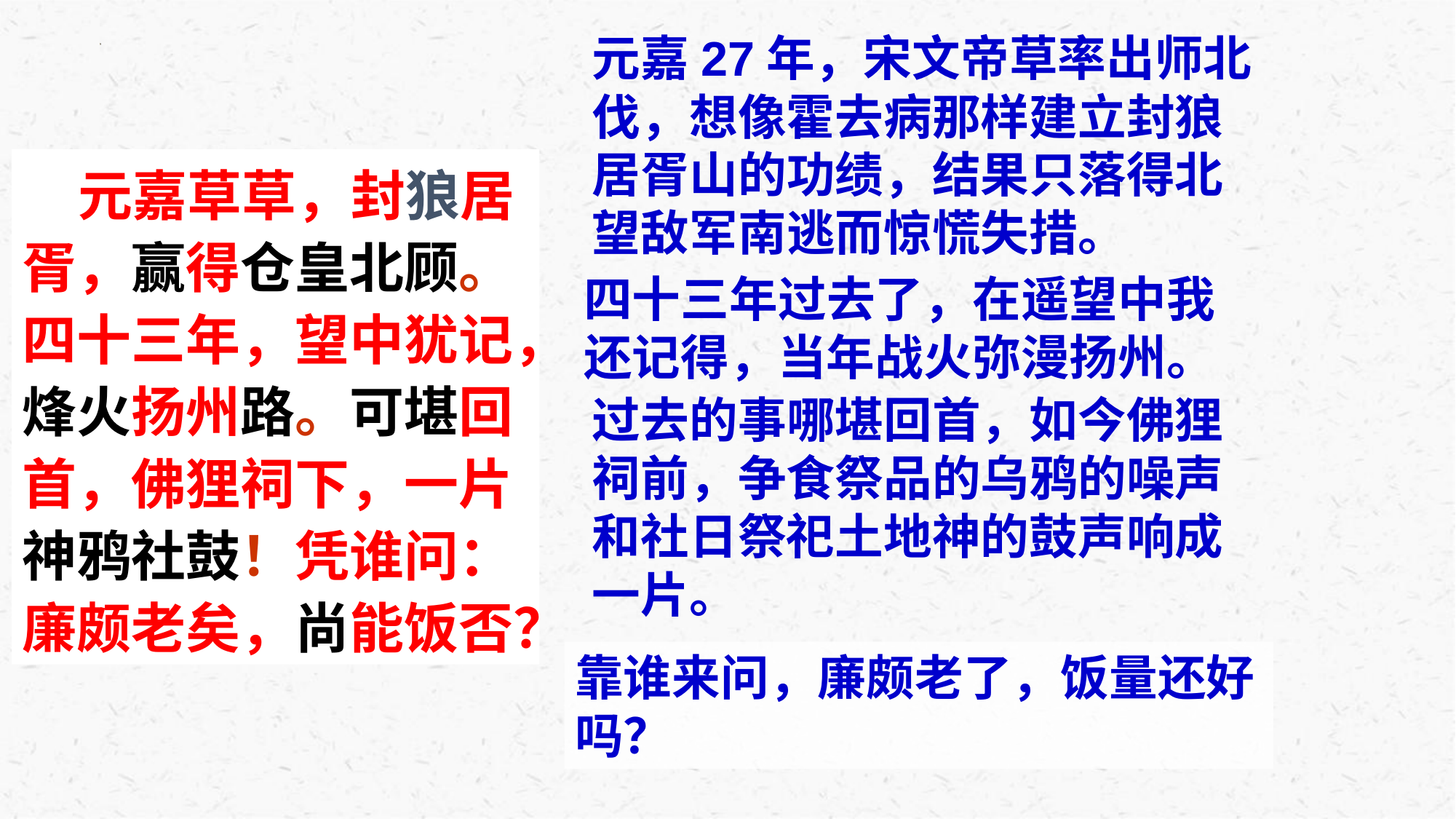

元嘉27年，宋文帝草率出师北伐，想像霍去病那样建立封狼居胥山的功绩，结果只落得北望敌军南逃而惊慌失措。
    元嘉草草，封狼居胥，赢得仓皇北顾。四十三年，望中犹记，烽火扬州路。可堪回首，佛狸祠下，一片神鸦社鼓！凭谁问：廉颇老矣，尚能饭否？
四十三年过去了，在遥望中我
还记得，当年战火弥漫扬州。
过去的事哪堪回首，如今佛狸
祠前，争食祭品的乌鸦的噪声
和社日祭祀土地神的鼓声响成
一片。
靠谁来问，廉颇老了，饭量还好吗？